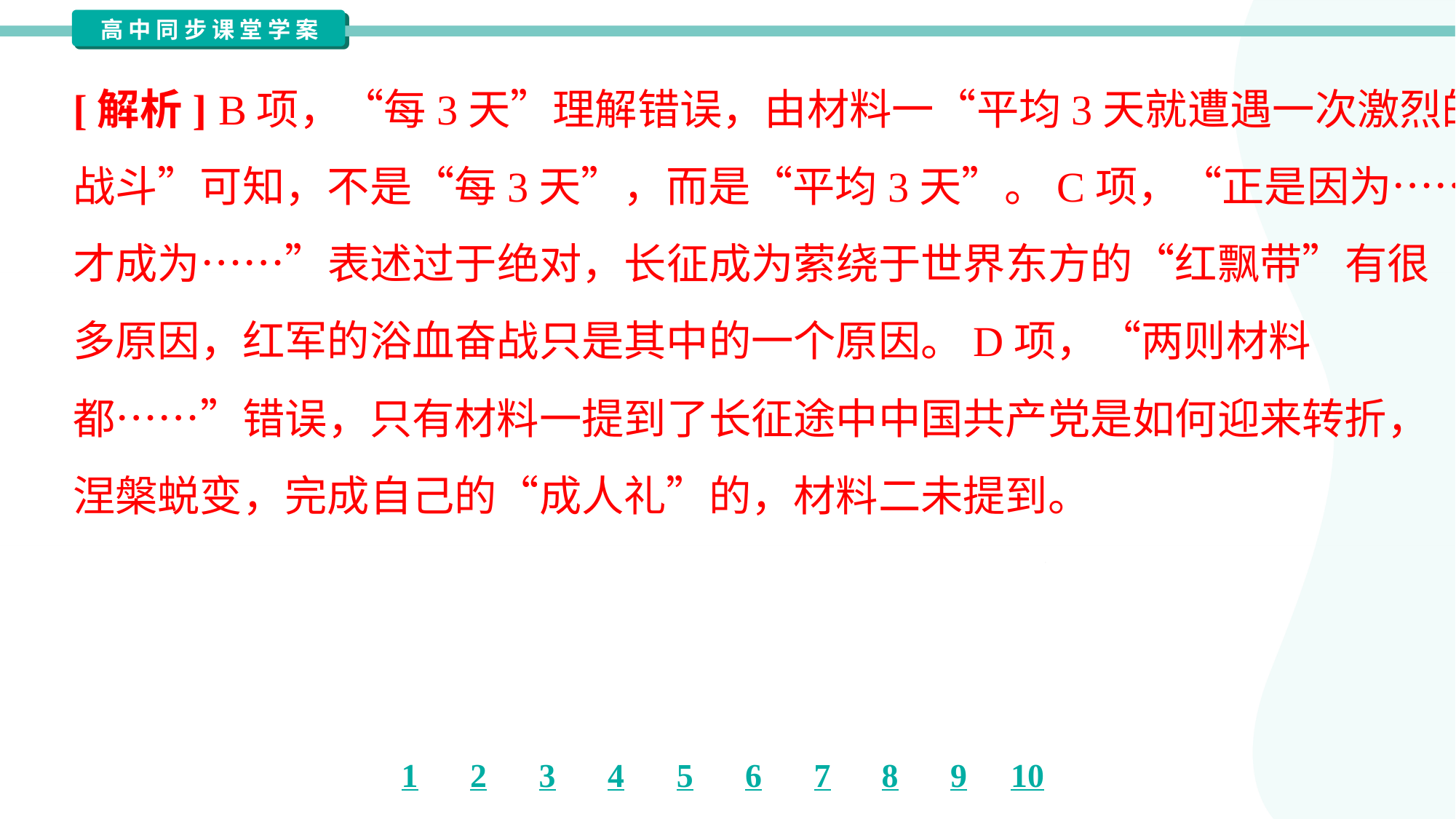

[解析] B项，“每3天”理解错误，由材料一“平均3天就遭遇一次激烈的
战斗”可知，不是“每3天”，而是“平均3天”。C项，“正是因为……长征
才成为……”表述过于绝对，长征成为萦绕于世界东方的“红飘带”有很
多原因，红军的浴血奋战只是其中的一个原因。D项，“两则材料
都……”错误，只有材料一提到了长征途中中国共产党是如何迎来转折，
涅槃蜕变，完成自己的“成人礼”的，材料二未提到。